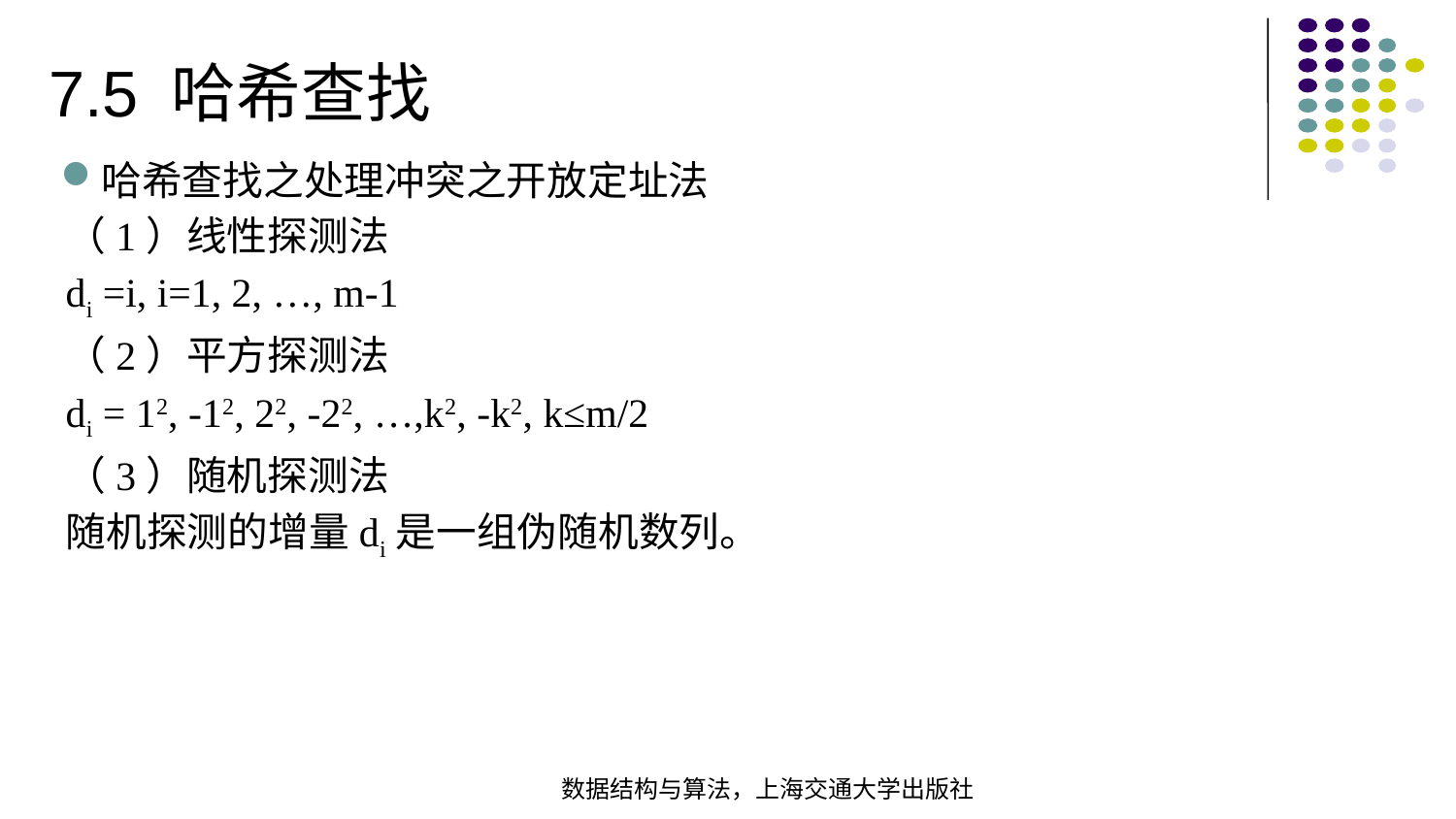

7.5 哈希查找
哈希查找之处理冲突之开放定址法
（1）线性探测法
di =i, i=1, 2, …, m-1
（2）平方探测法
di = 12, -12, 22, -22, …,k2, -k2, k≤m/2
（3）随机探测法
随机探测的增量di是一组伪随机数列。